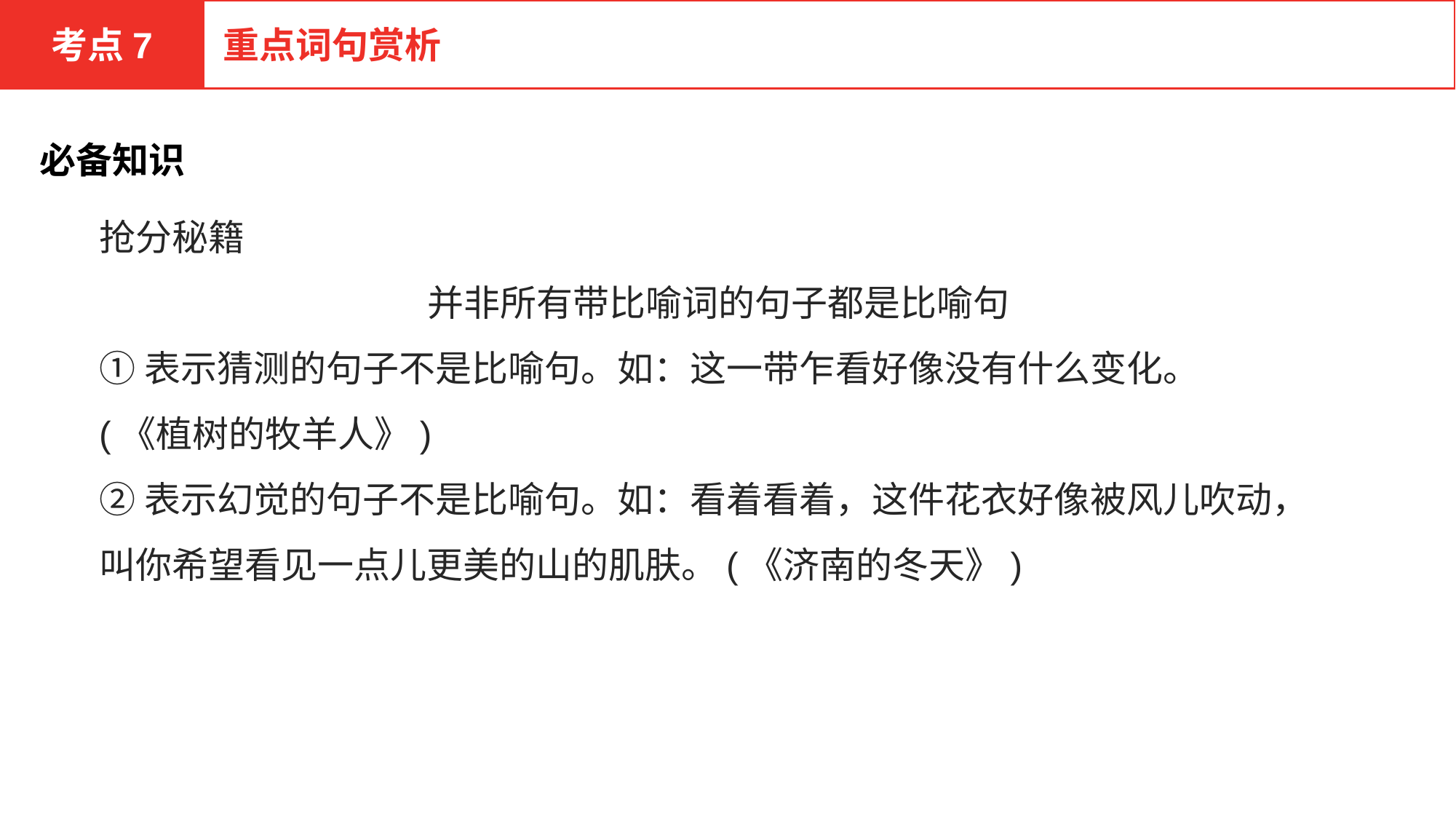

考点7
重点词句赏析
必备知识
抢分秘籍
    并非所有带比喻词的句子都是比喻句
①表示猜测的句子不是比喻句。如：这一带乍看好像没有什么变化。(《植树的牧羊人》)
②表示幻觉的句子不是比喻句。如：看着看着，这件花衣好像被风儿吹动，叫你希望看见一点儿更美的山的肌肤。(《济南的冬天》)